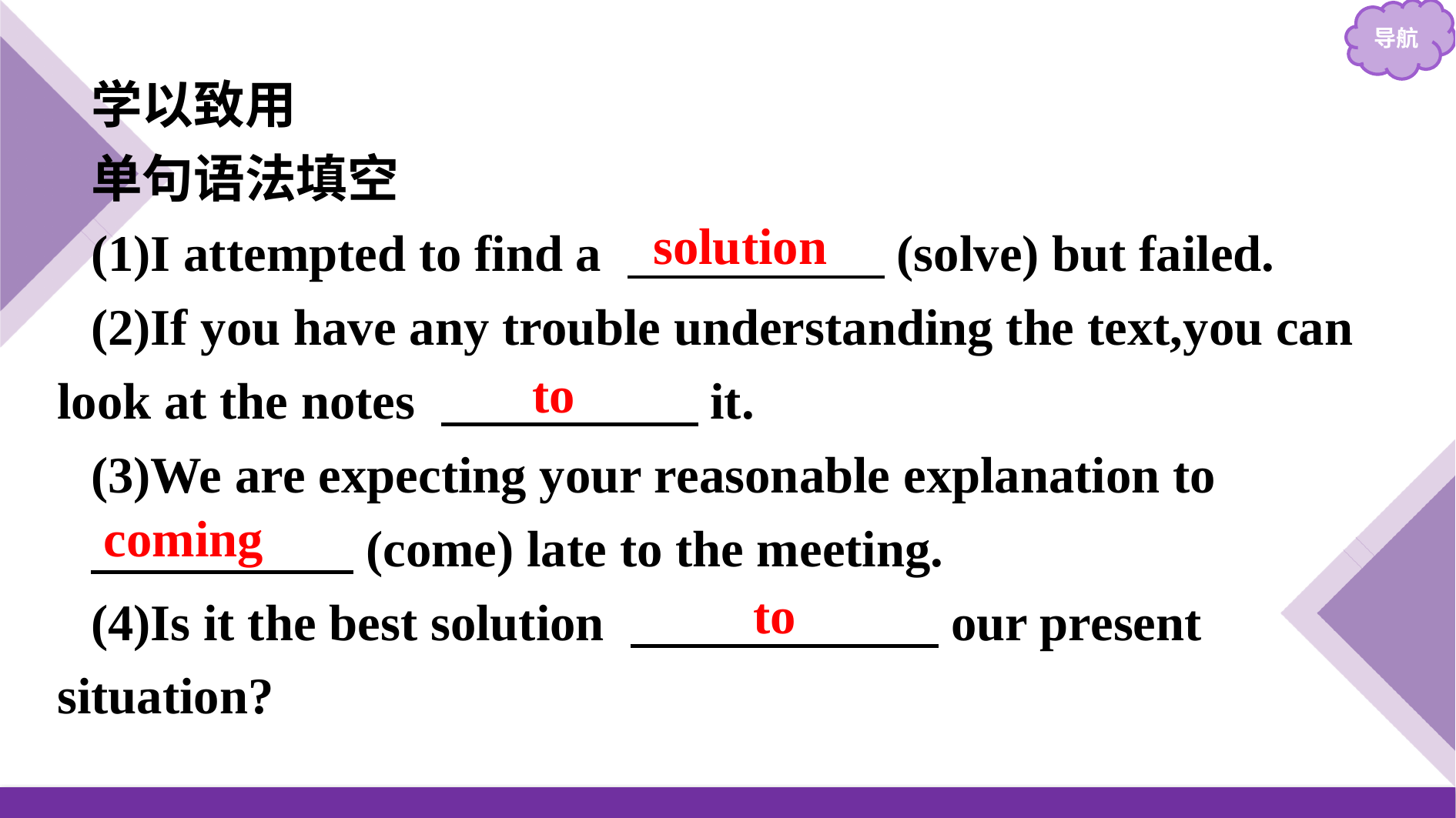

学以致用
单句语法填空
(1)I attempted to find a 　　　　　(solve) but failed.
(2)If you have any trouble understanding the text,you can look at the notes 　　　　　it.
(3)We are expecting your reasonable explanation to
　                  (come) late to the meeting.
(4)Is it the best solution 　　　　　　our present situation?
solution
to
coming
to